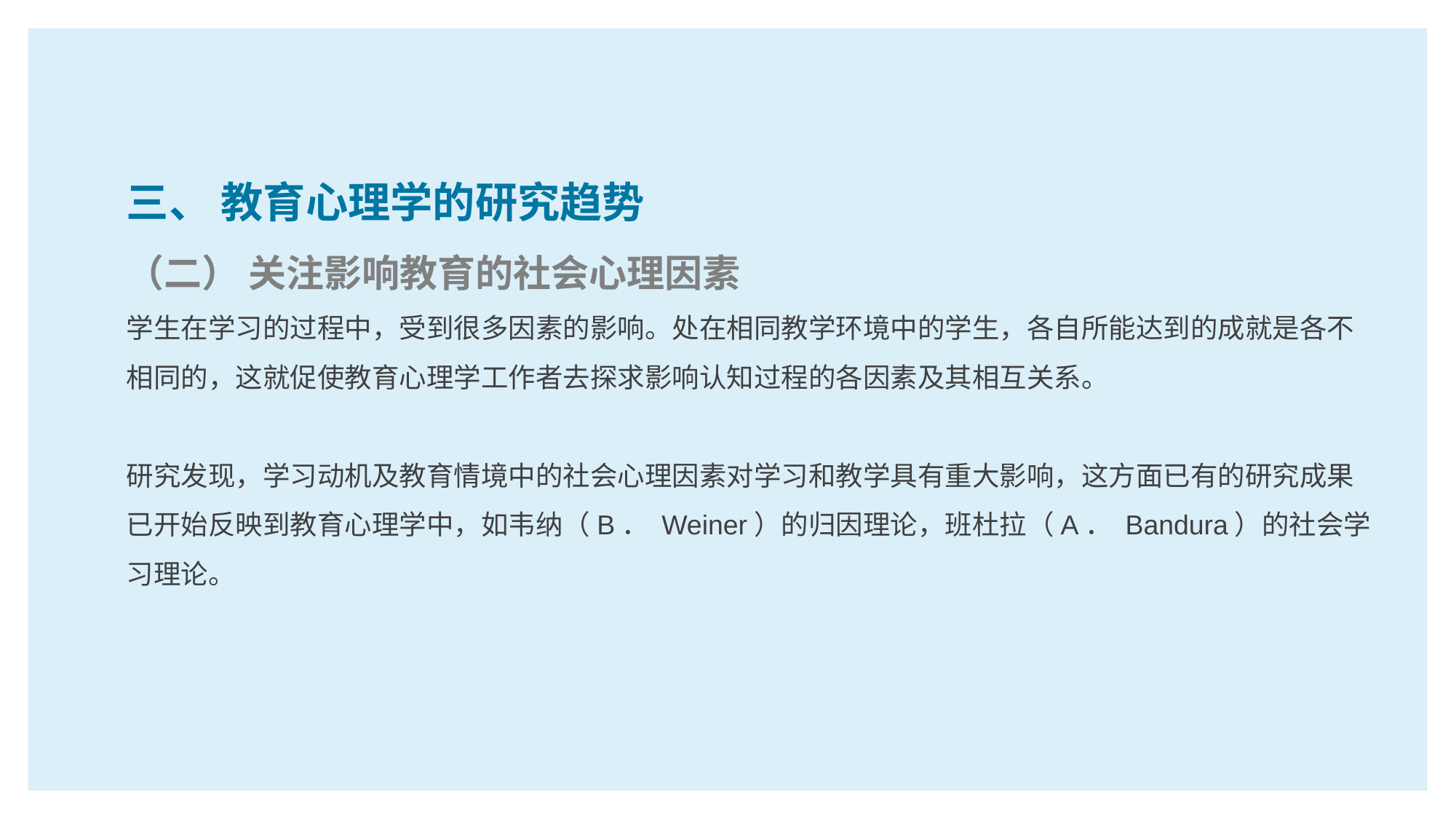

三、 教育心理学的研究趋势
（二） 关注影响教育的社会心理因素
学生在学习的过程中，受到很多因素的影响。处在相同教学环境中的学生，各自所能达到的成就是各不相同的，这就促使教育心理学工作者去探求影响认知过程的各因素及其相互关系。

研究发现，学习动机及教育情境中的社会心理因素对学习和教学具有重大影响，这方面已有的研究成果已开始反映到教育心理学中，如韦纳（B． Weiner）的归因理论，班杜拉（A． Bandura）的社会学习理论。